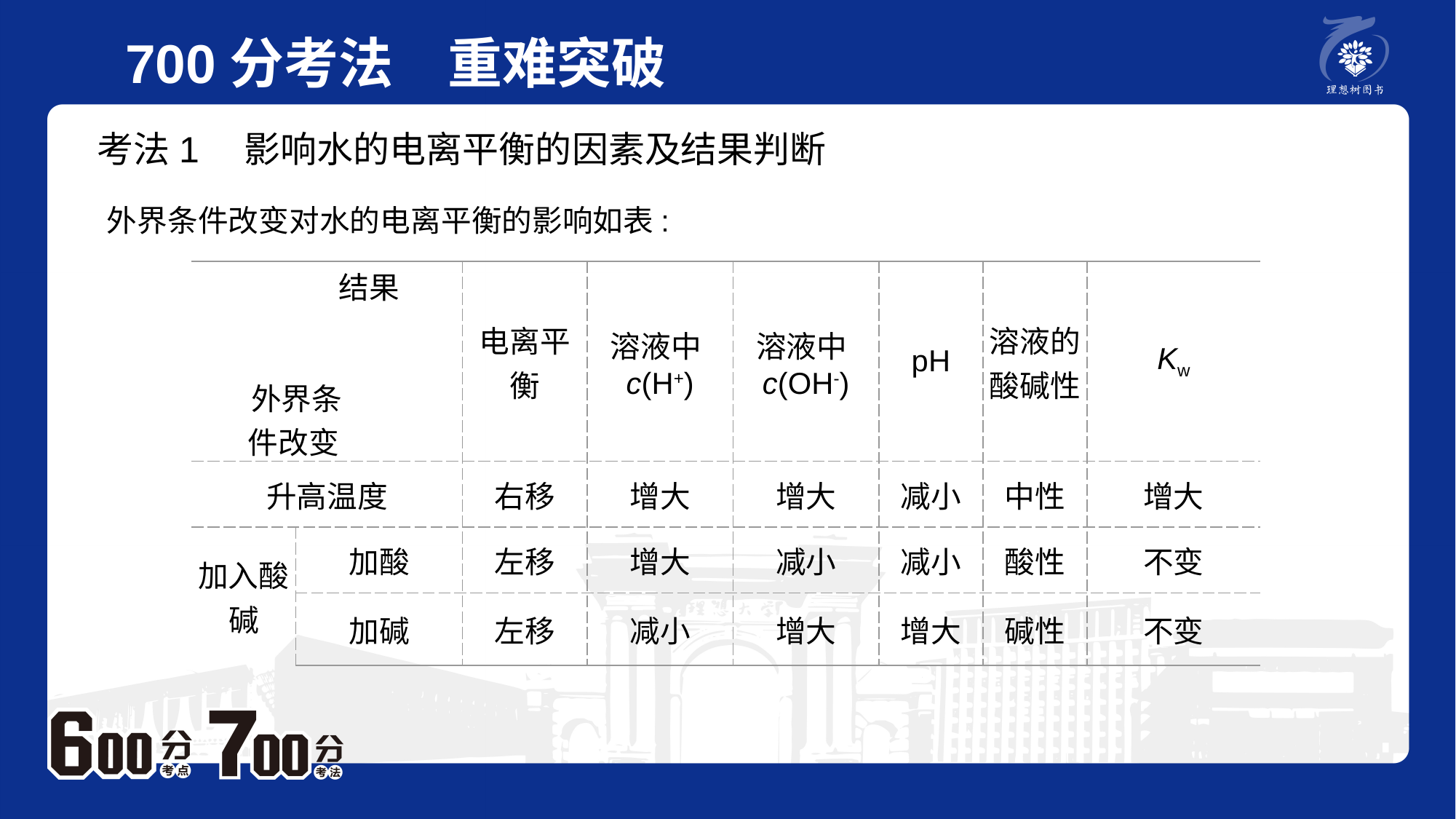

700分考法　重难突破
考法1　影响水的电离平衡的因素及结果判断
外界条件改变对水的电离平衡的影响如表:

| 结果 外界条　　 　件改变 |  | 电离平衡 | 溶液中c(H+) | 溶液中c(OH-) | pH | 溶液的酸碱性 | Kw |
| --- | --- | --- | --- | --- | --- | --- | --- |
| 升高温度 |  | 右移 | 增大 | 增大 | 减小 | 中性 | 增大 |
| 加入酸碱 | 加酸 | 左移 | 增大 | 减小 | 减小 | 酸性 | 不变 |
|  | 加碱 | 左移 | 减小 | 增大 | 增大 | 碱性 | 不变 |